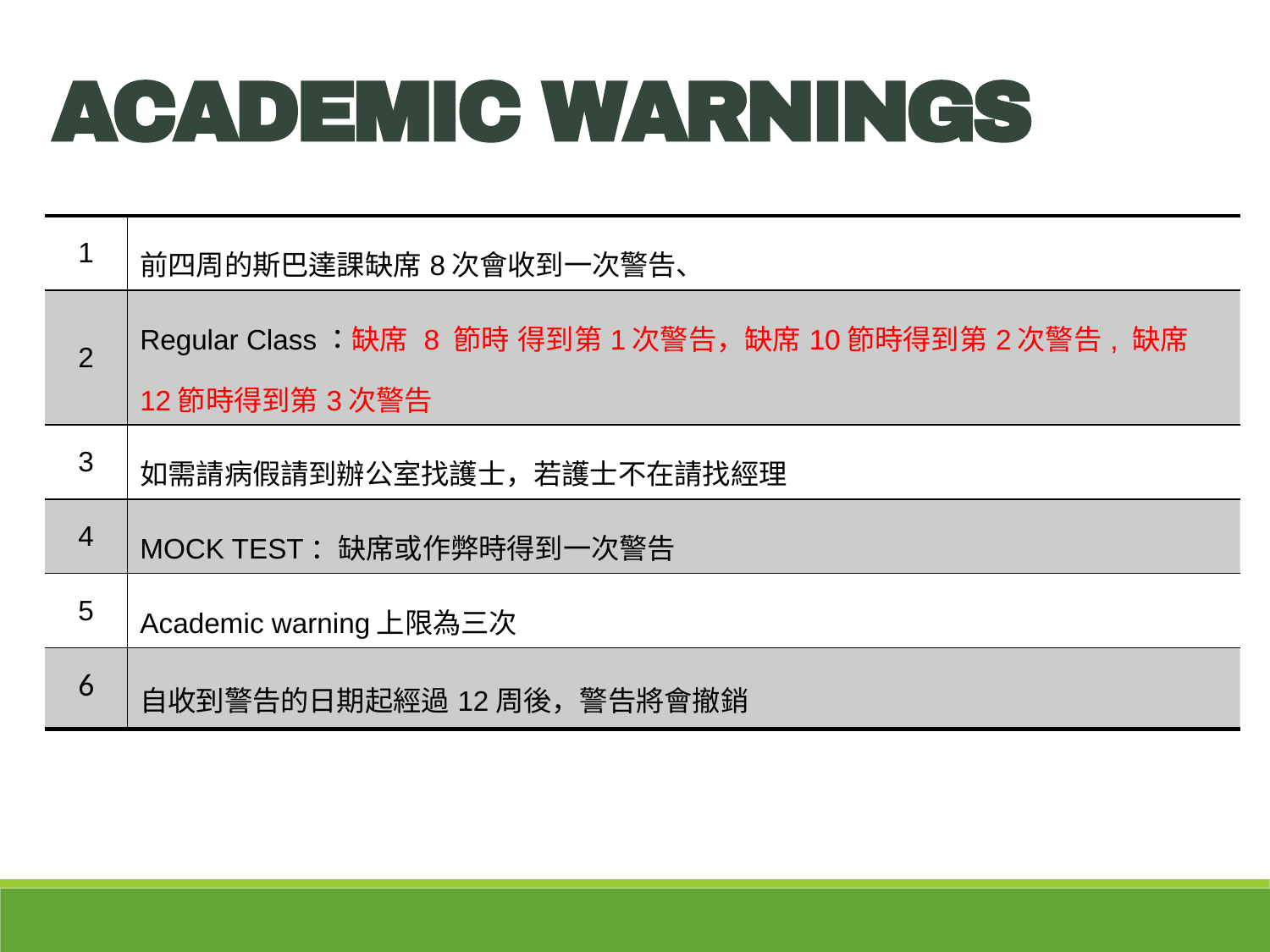

ACADEMIC WARNINGS

| 1 | 前四周的斯巴達課缺席8次會收到一次警告、 |
| --- | --- |
| 2 | Regular Class：缺席 8 節時 得到第1次警告，缺席10節時得到第2次警告, 缺席12節時得到第3次警告 |
| 3 | 如需請病假請到辦公室找護士，若護士不在請找經理 |
| 4 | MOCK TEST：缺席或作弊時得到一次警告 |
| 5 | Academic warning上限為三次 |
| 6 | 自收到警告的日期起經過12周後，警告將會撤銷 |